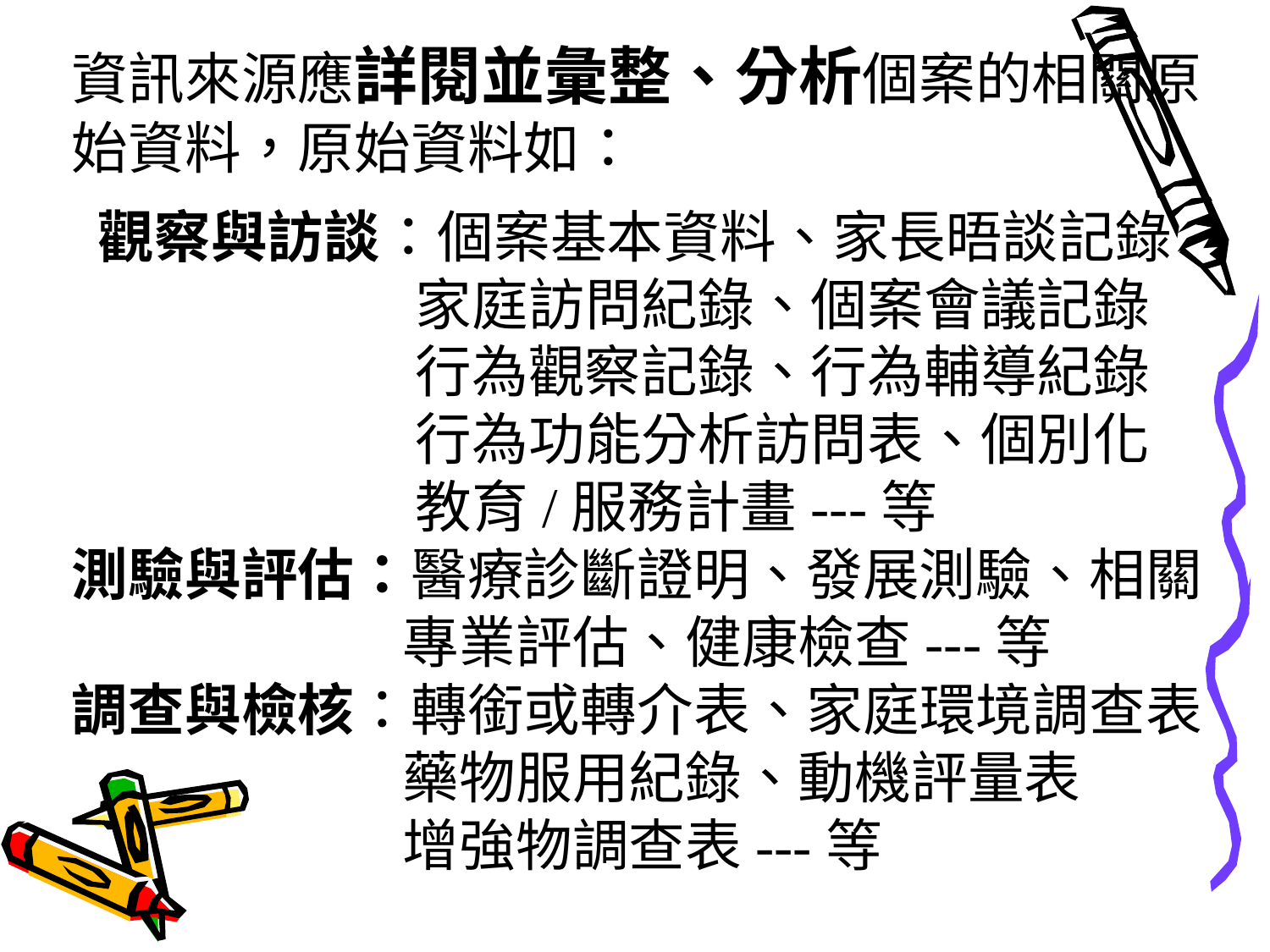

資訊來源應詳閱並彙整、分析個案的相關原始資料，原始資料如：
 觀察與訪談：個案基本資料、家長晤談記錄
                          家庭訪問紀錄、個案會議記錄
                          行為觀察記錄、行為輔導紀錄
                          行為功能分析訪問表、個別化
                          教育/服務計畫---等
測驗與評估：醫療診斷證明、發展測驗、相關
                         專業評估、健康檢查---等
調查與檢核：轉銜或轉介表、家庭環境調查表
                         藥物服用紀錄、動機評量表
                         增強物調查表---等